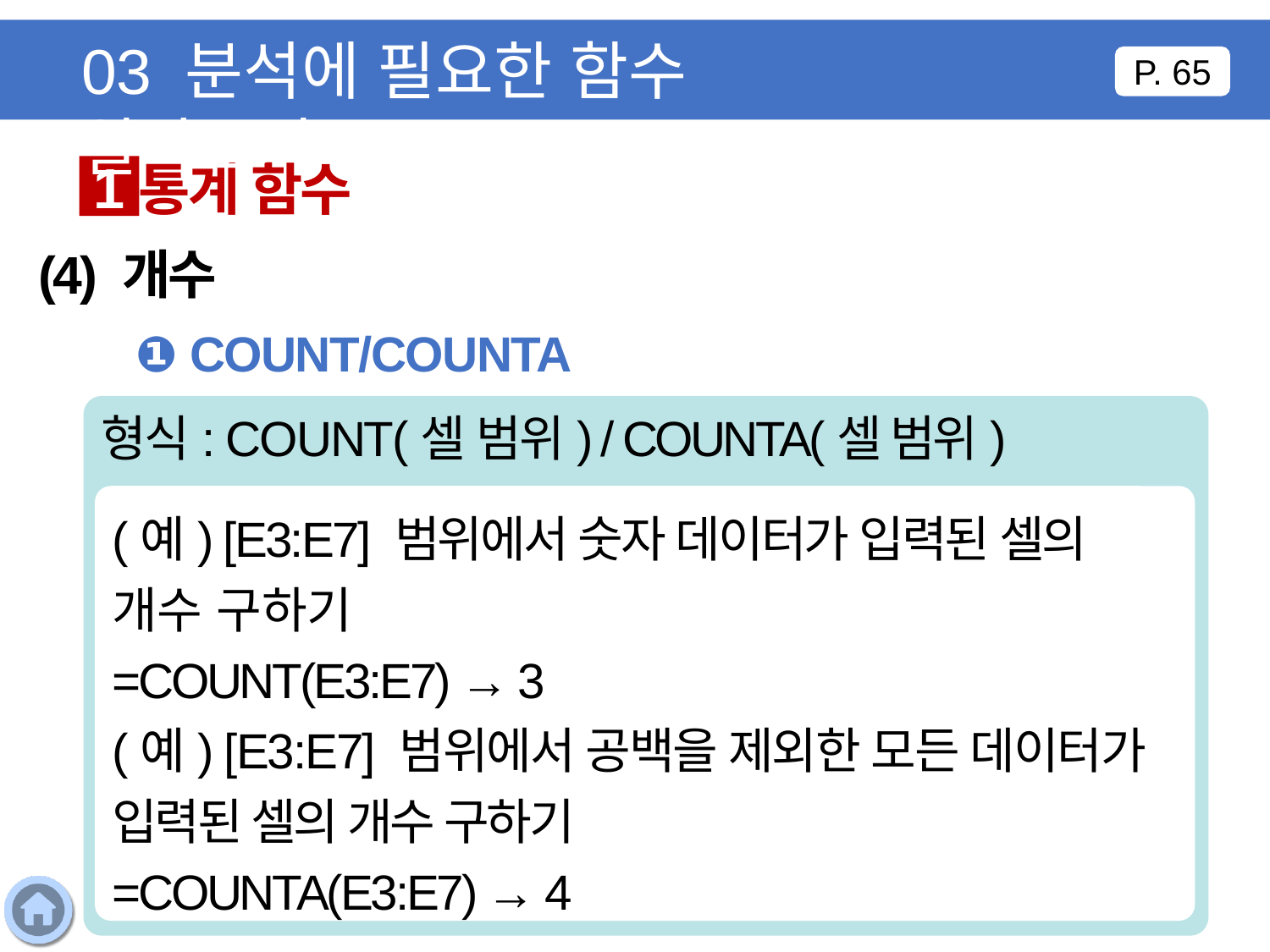

03 분석에 필요한 함수 알아보기
P. 65
통계 함수
1
(4) 개수
❶ COUNT/COUNTA
형식: COUNT(셀 범위) / COUNTA(셀 범위)
(예) [E3:E7] 범위에서 숫자 데이터가 입력된 셀의 개수 구하기
=COUNT(E3:E7) → 3
(예) [E3:E7] 범위에서 공백을 제외한 모든 데이터가 입력된 셀의 개수 구하기
=COUNTA(E3:E7) → 4